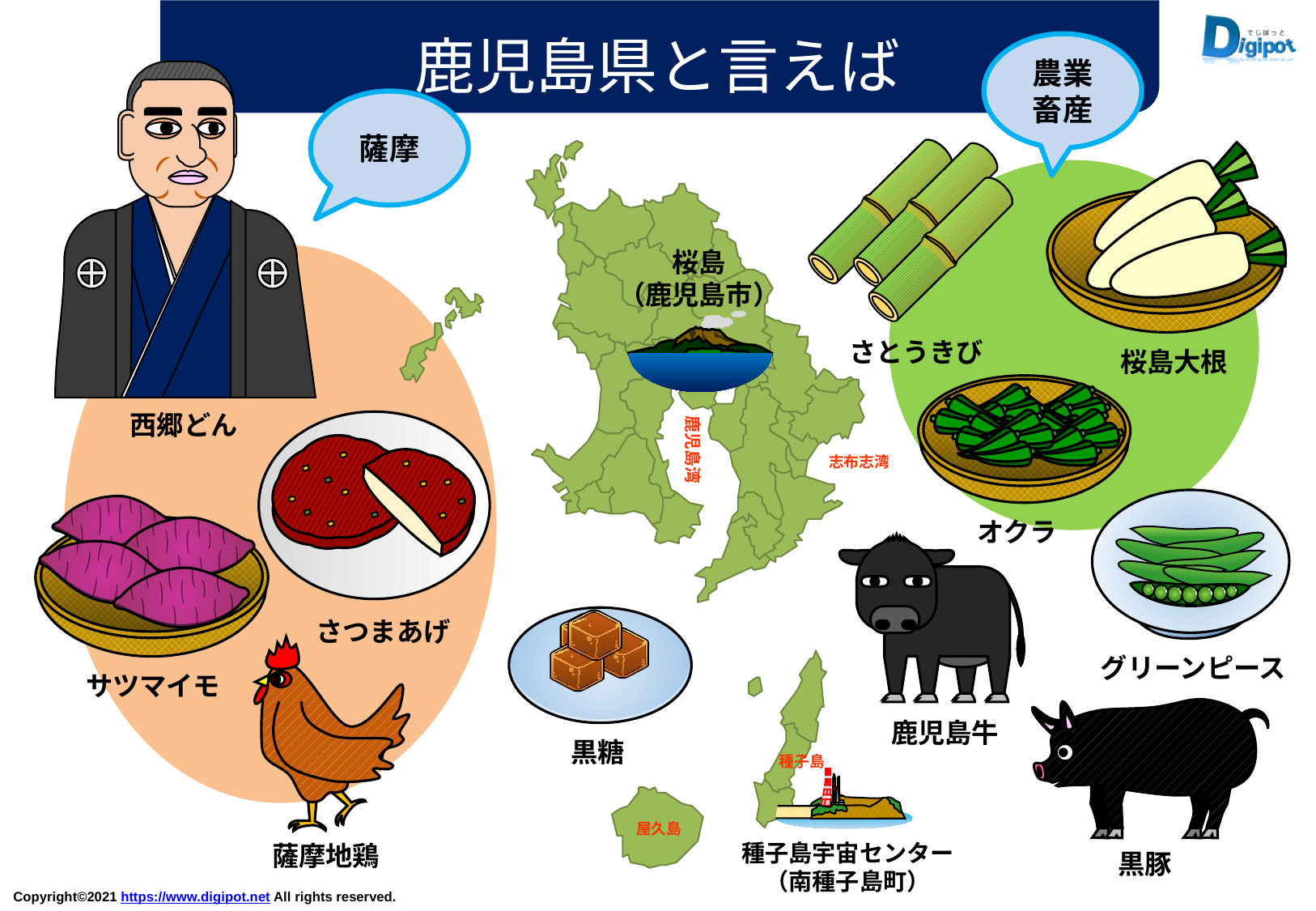

鹿児島県と言えば
農業
畜産

薩摩

桜島
（鹿児島市）

さとうきび
桜島大根

西郷どん
鹿児島湾

志布志湾

オクラ

さつまあげ

グリーンピース
サツマイモ

鹿児島牛
黒糖
種子島

屋久島
種子島宇宙センター
（南種子島町）
薩摩地鶏
黒豚